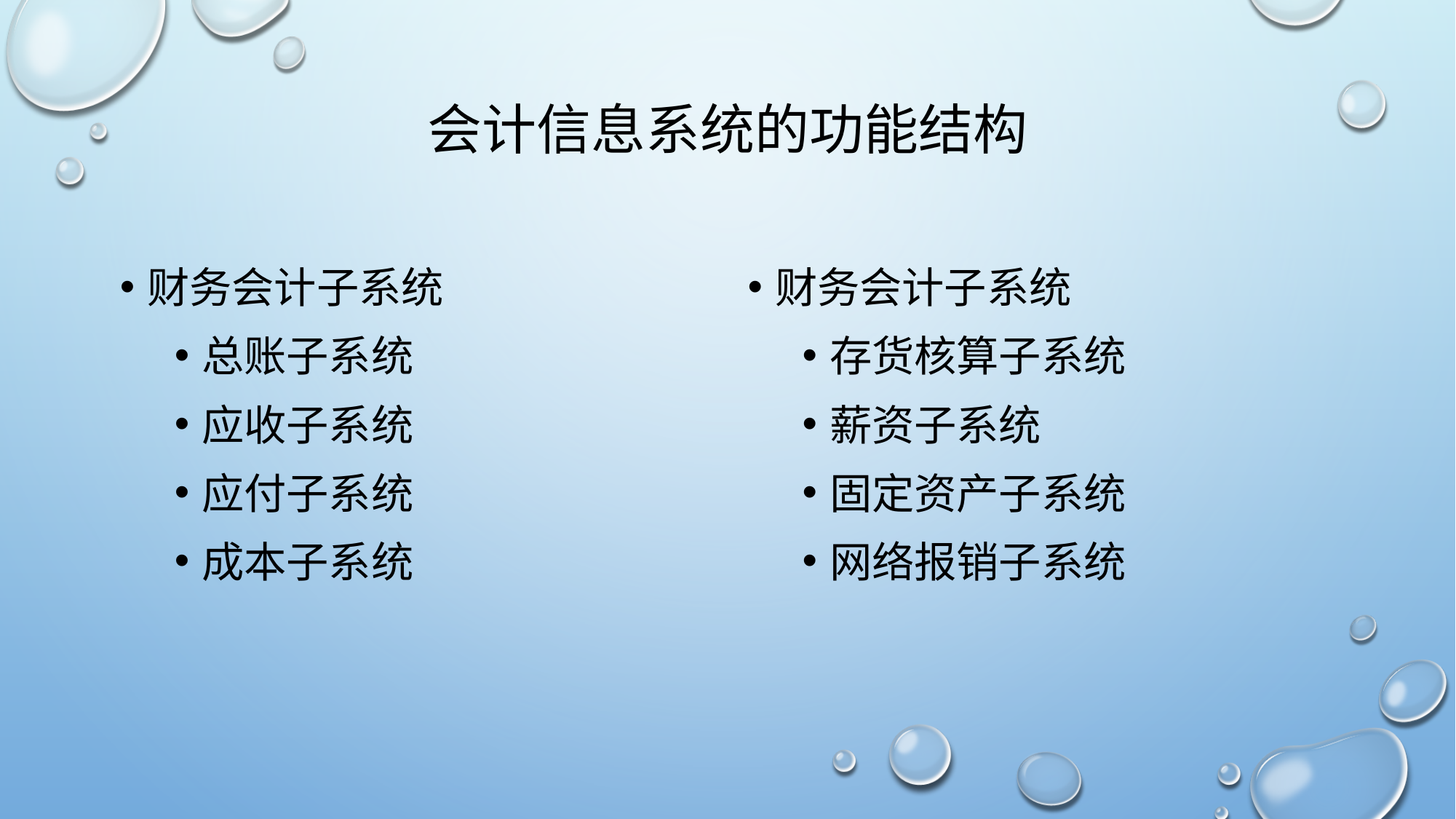

# 会计信息系统的功能结构
财务会计子系统
总账子系统
应收子系统
应付子系统
成本子系统
财务会计子系统
存货核算子系统
薪资子系统
固定资产子系统
网络报销子系统